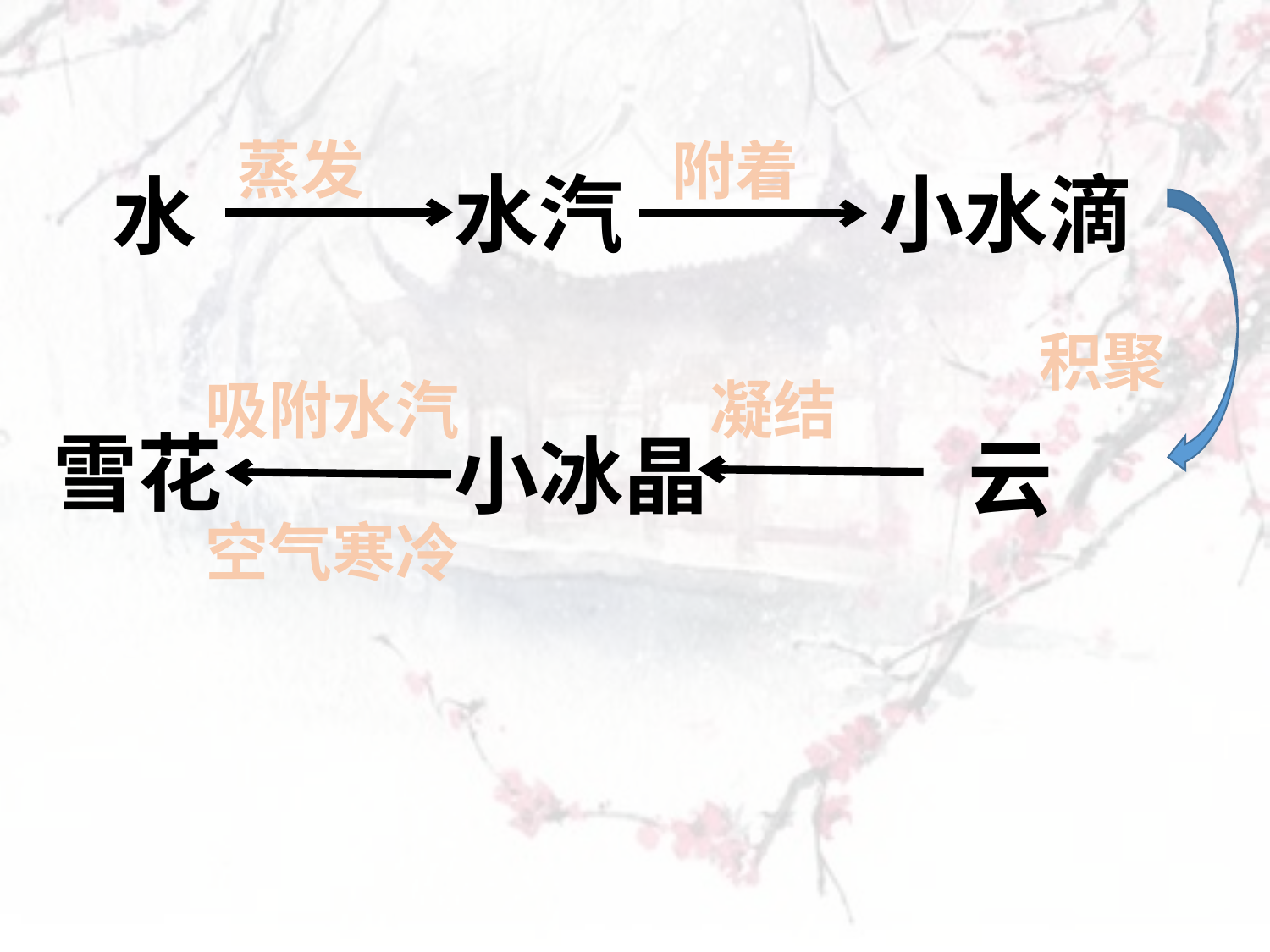

蒸发
附着
水汽
小水滴
水

积聚
吸附水汽
凝结
雪花
小冰晶
云
空气寒冷